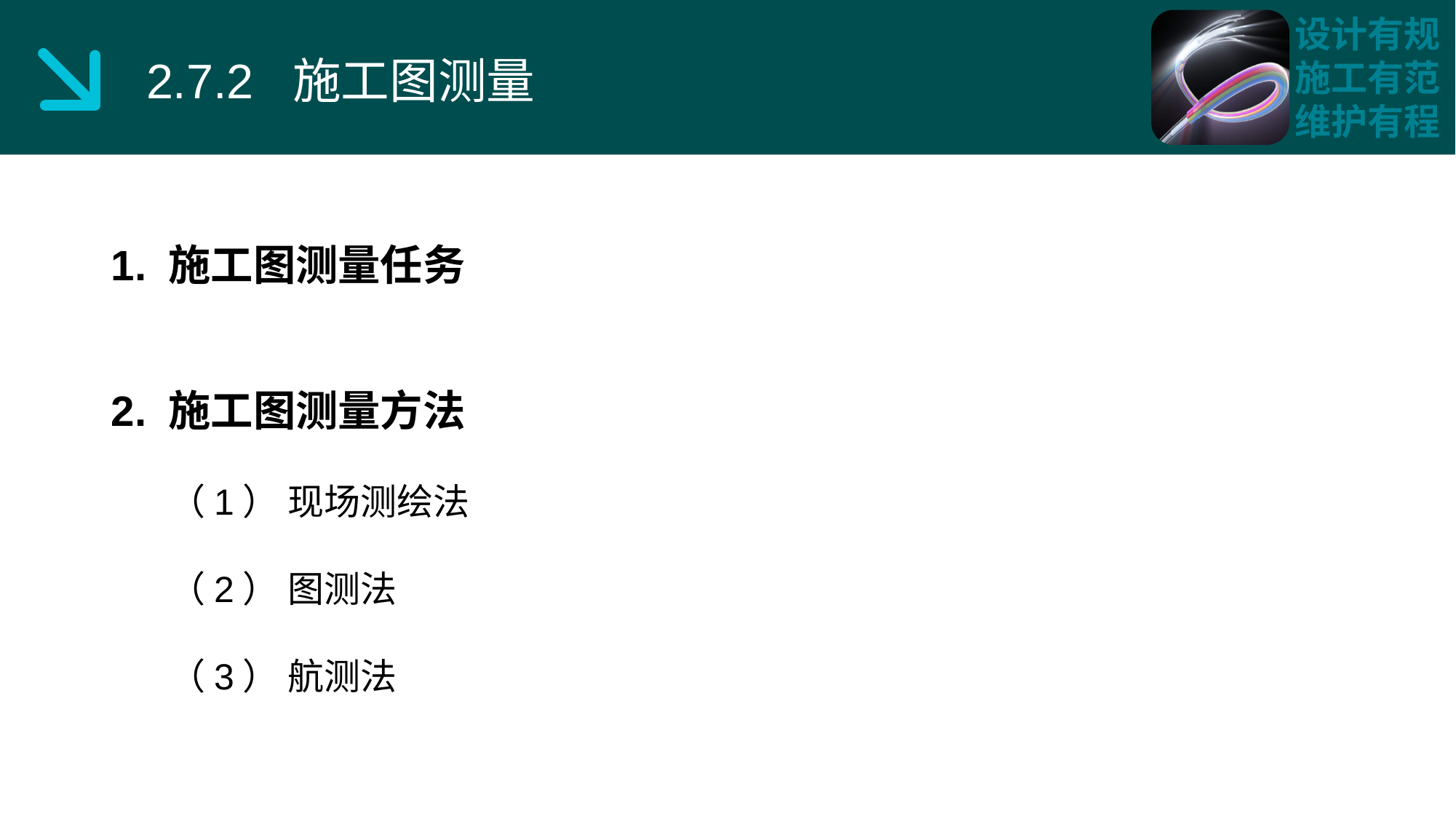

2.7.2  施工图测量

1. 施工图测量任务

2. 施工图测量方法

      （1） 现场测绘法

      （2） 图测法

      （3） 航测法